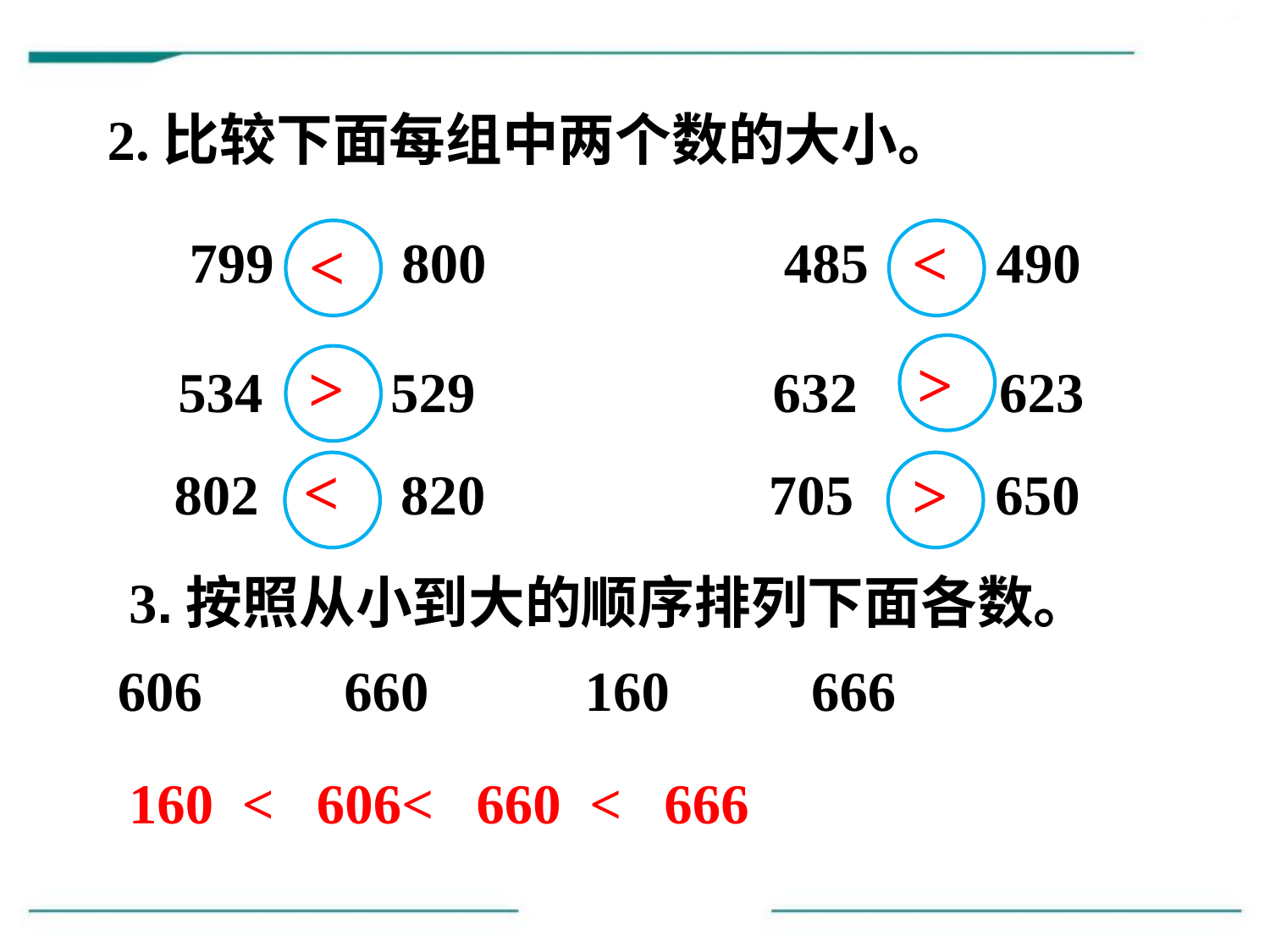

2.比较下面每组中两个数的大小。
<
     799         800                     485         490

<

     534         529                     632          623
>
>
<

>
    802          820                    705          650

3.按照从小到大的顺序排列下面各数。
606          660           160          666
160  <   606<   660  <   666